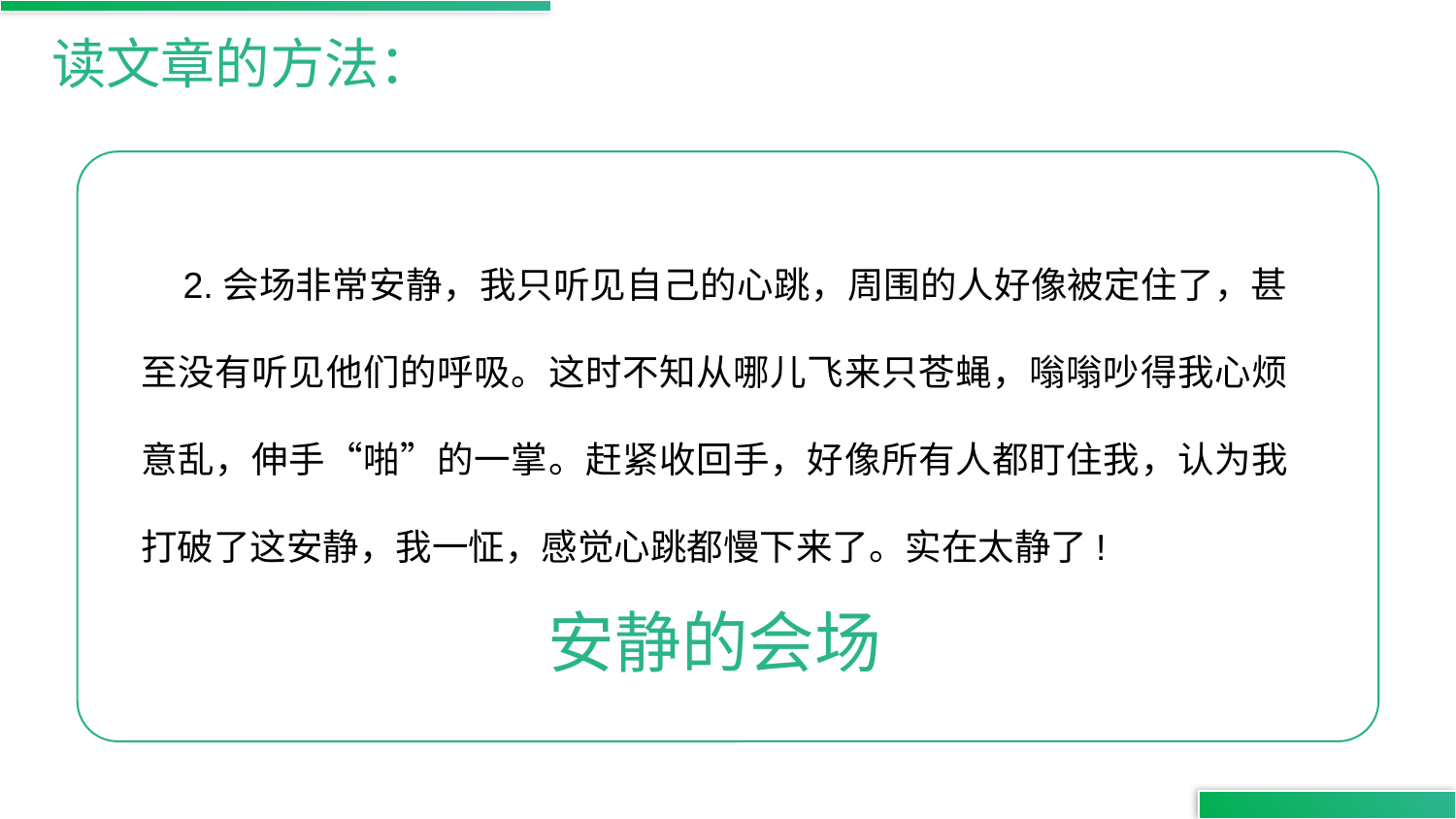

读文章的方法：
    2.会场非常安静，我只听见自己的心跳，周围的人好像被定住了，甚至没有听见他们的呼吸。这时不知从哪儿飞来只苍蝇，嗡嗡吵得我心烦意乱，伸手“啪”的一掌。赶紧收回手，好像所有人都盯住我，认为我打破了这安静，我一怔，感觉心跳都慢下来了。实在太静了!
安静的会场